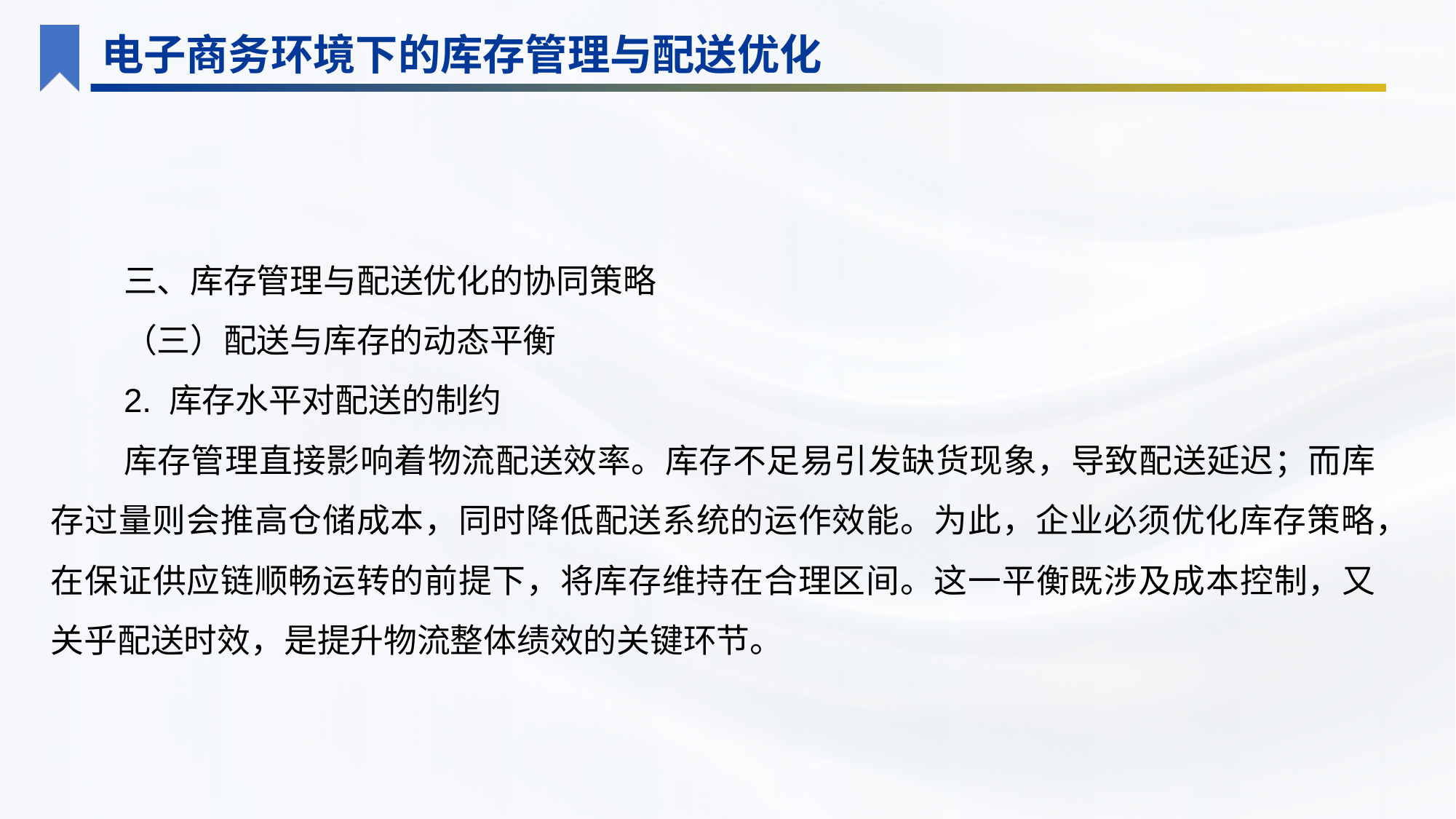

电子商务环境下的库存管理与配送优化
三、库存管理与配送优化的协同策略
（三）配送与库存的动态平衡
2. 库存水平对配送的制约
库存管理直接影响着物流配送效率。库存不足易引发缺货现象，导致配送延迟；而库存过量则会推高仓储成本，同时降低配送系统的运作效能。为此，企业必须优化库存策略，在保证供应链顺畅运转的前提下，将库存维持在合理区间。这一平衡既涉及成本控制，又关乎配送时效，是提升物流整体绩效的关键环节。